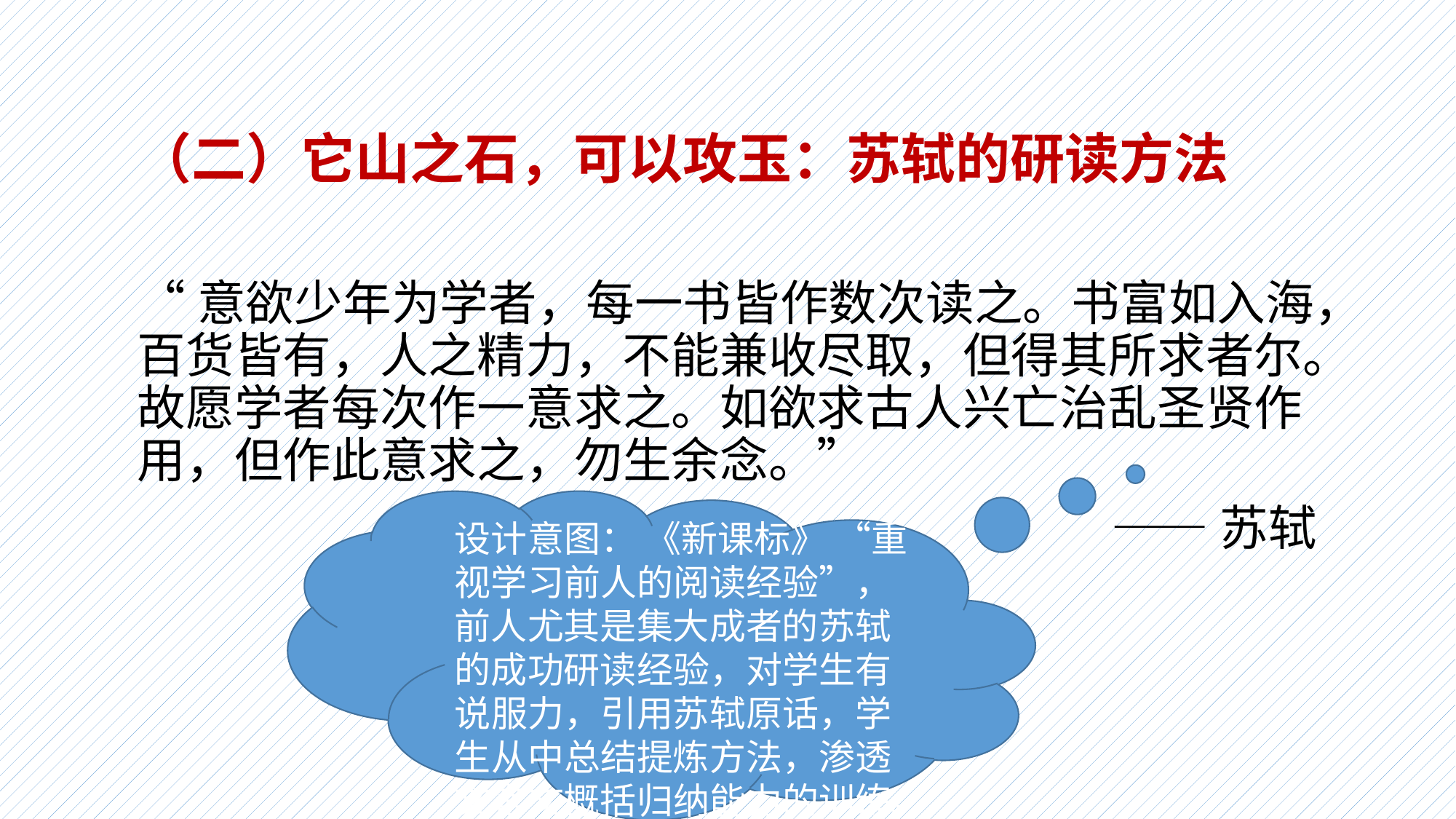

# （二）它山之石，可以攻玉：苏轼的研读方法

“意欲少年为学者，每一书皆作数次读之。书富如入海，百货皆有，人之精力，不能兼收尽取，但得其所求者尔。故愿学者每次作一意求之。如欲求古人兴亡治乱圣贤作用，但作此意求之，勿生余念。”
——苏轼

设计意图： 《新课标》 “重视学习前人的阅读经验”，前人尤其是集大成者的苏轼的成功研读经验，对学生有说服力，引用苏轼原话，学生从中总结提炼方法，渗透文言文概括归纳能力的训练。